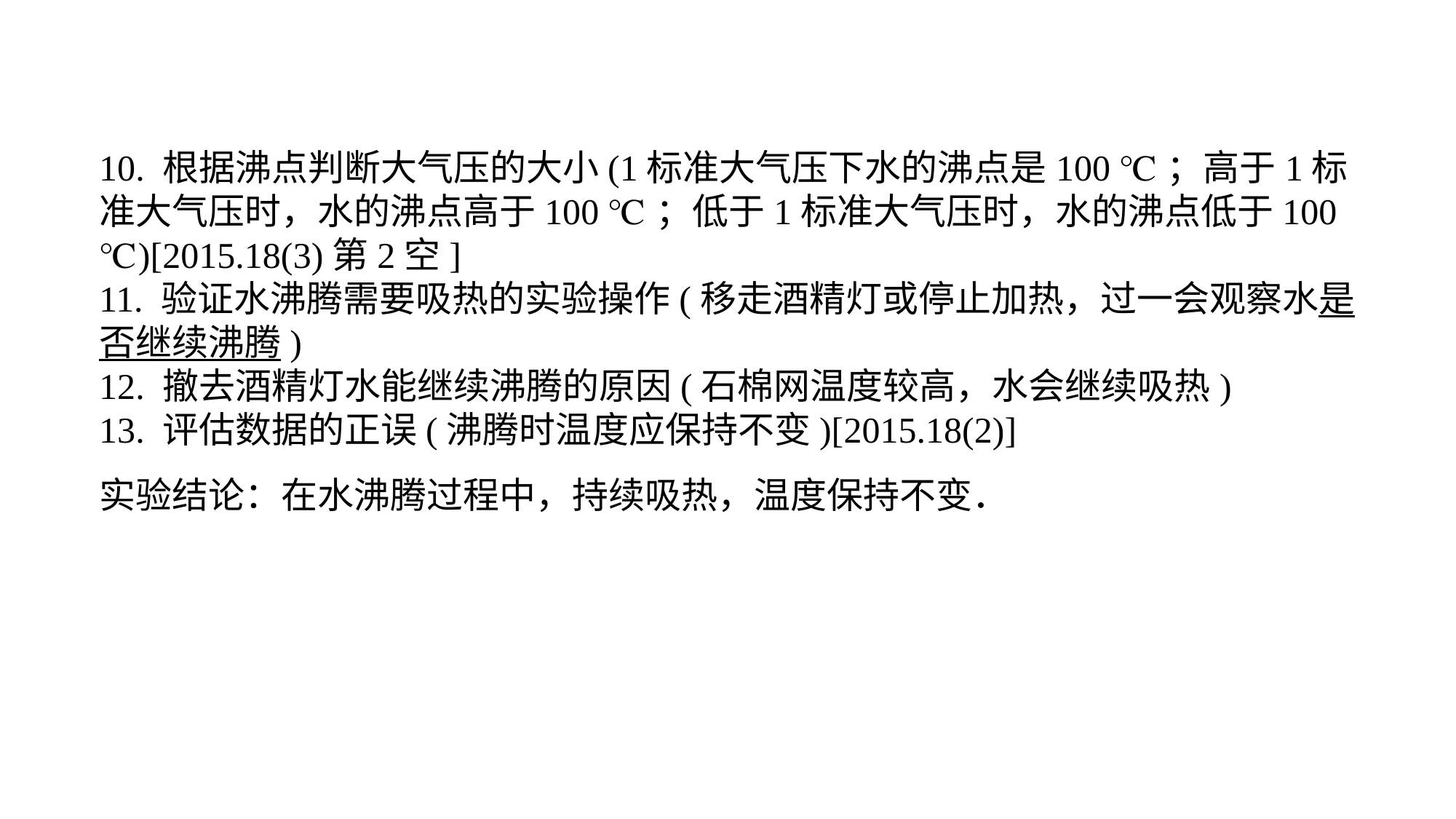

10. 根据沸点判断大气压的大小(1标准大气压下水的沸点是100 ℃；高于1标准大气压时，水的沸点高于100 ℃；低于1标准大气压时，水的沸点低于100 ℃)[2015.18(3)第2空]11. 验证水沸腾需要吸热的实验操作(移走酒精灯或停止加热，过一会观察水是否继续沸腾)12. 撤去酒精灯水能继续沸腾的原因(石棉网温度较高，水会继续吸热)13. 评估数据的正误(沸腾时温度应保持不变)[2015.18(2)]实验结论：在水沸腾过程中，持续吸热，温度保持不变．